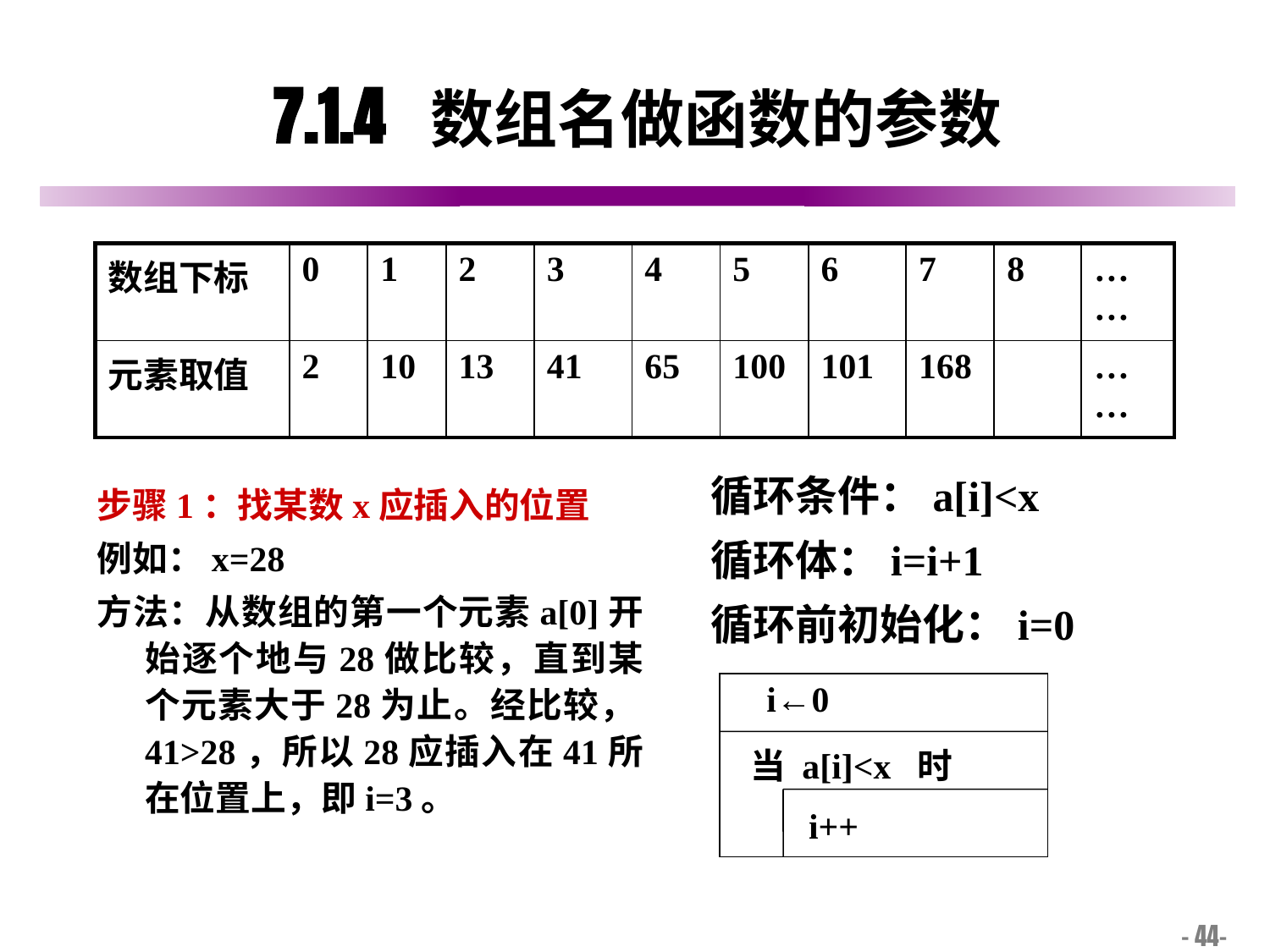

# 7.1.4  数组名做函数的参数
| 数组下标 | 0 | 1 | 2 | 3 | 4 | 5 | 6 | 7 | 8 | …… |
| --- | --- | --- | --- | --- | --- | --- | --- | --- | --- | --- |
| 元素取值 | 2 | 10 | 13 | 41 | 65 | 100 | 101 | 168 |  | …… |
循环条件：a[i]<x
循环体：i=i+1
循环前初始化：i=0
步骤1：找某数x应插入的位置
例如：x=28
方法：从数组的第一个元素a[0]开始逐个地与28做比较，直到某个元素大于28为止。经比较，41>28，所以28应插入在41所在位置上，即i=3。
i←0

当 a[i]<x  时

i++
 - 44-